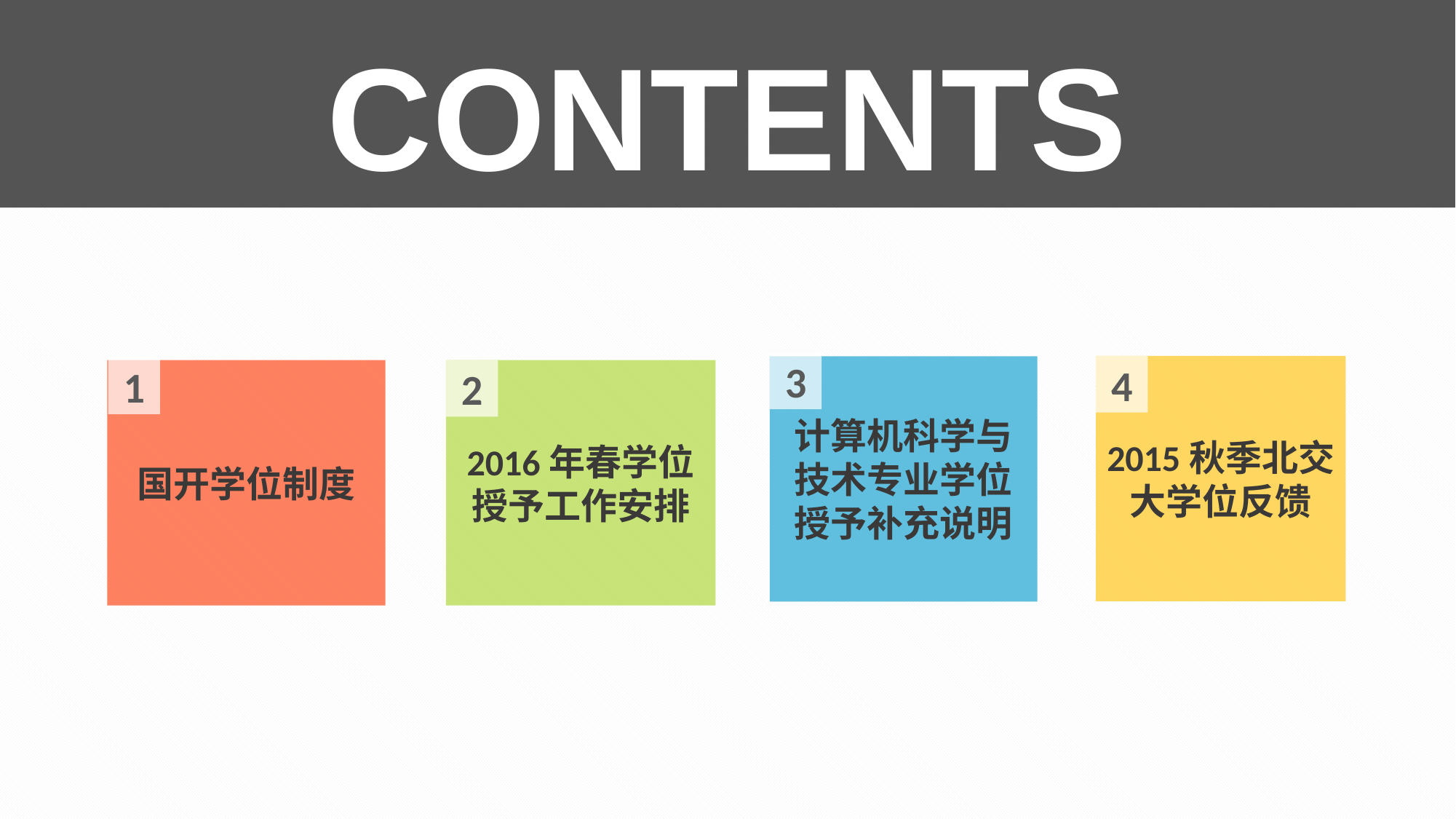

CONTENTS
3
2015秋季北交大学位反馈
4
计算机科学与技术专业学位授予补充说明
1
国开学位制度
2016年春学位授予工作安排
2